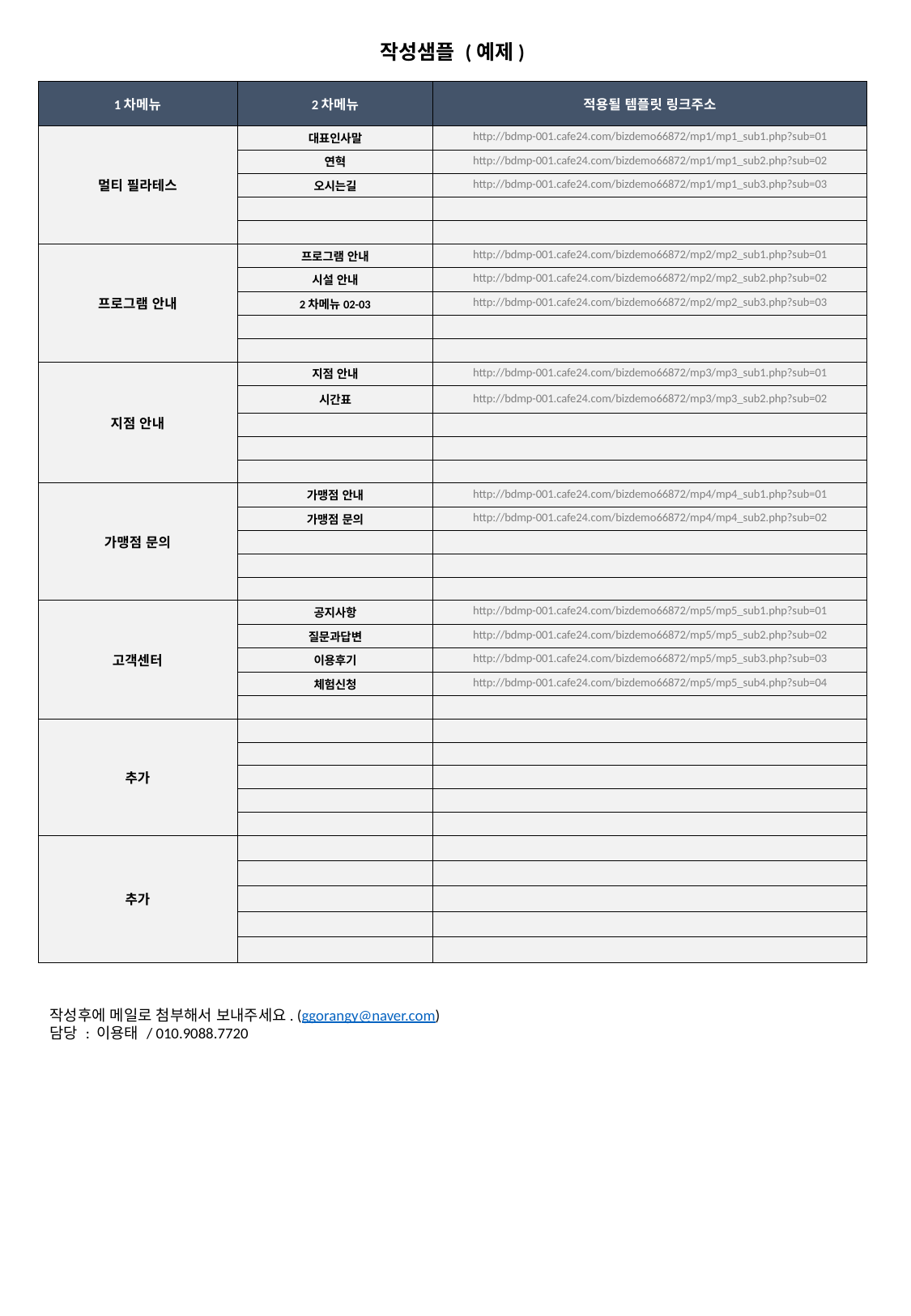

작성샘플 (예제)
| 1차메뉴 | 2차메뉴 | 적용될 템플릿 링크주소 |
| --- | --- | --- |
| 멀티 필라테스 | 대표인사말 | http://bdmp-001.cafe24.com/bizdemo66872/mp1/mp1\_sub1.php?sub=01 |
|  | 연혁 | http://bdmp-001.cafe24.com/bizdemo66872/mp1/mp1\_sub2.php?sub=02 |
|  | 오시는길 | http://bdmp-001.cafe24.com/bizdemo66872/mp1/mp1\_sub3.php?sub=03 |
|  |  |  |
|  |  |  |
| 프로그램 안내 | 프로그램 안내 | http://bdmp-001.cafe24.com/bizdemo66872/mp2/mp2\_sub1.php?sub=01 |
|  | 시설 안내 | http://bdmp-001.cafe24.com/bizdemo66872/mp2/mp2\_sub2.php?sub=02 |
|  | 2차메뉴02-03 | http://bdmp-001.cafe24.com/bizdemo66872/mp2/mp2\_sub3.php?sub=03 |
|  |  |  |
|  |  |  |
| 지점 안내 | 지점 안내 | http://bdmp-001.cafe24.com/bizdemo66872/mp3/mp3\_sub1.php?sub=01 |
|  | 시간표 | http://bdmp-001.cafe24.com/bizdemo66872/mp3/mp3\_sub2.php?sub=02 |
|  |  |  |
|  |  |  |
|  |  |  |
| 가맹점 문의 | 가맹점 안내 | http://bdmp-001.cafe24.com/bizdemo66872/mp4/mp4\_sub1.php?sub=01 |
|  | 가맹점 문의 | http://bdmp-001.cafe24.com/bizdemo66872/mp4/mp4\_sub2.php?sub=02 |
|  |  |  |
|  |  |  |
|  |  |  |
| 고객센터 | 공지사항 | http://bdmp-001.cafe24.com/bizdemo66872/mp5/mp5\_sub1.php?sub=01 |
|  | 질문과답변 | http://bdmp-001.cafe24.com/bizdemo66872/mp5/mp5\_sub2.php?sub=02 |
|  | 이용후기 | http://bdmp-001.cafe24.com/bizdemo66872/mp5/mp5\_sub3.php?sub=03 |
|  | 체험신청 | http://bdmp-001.cafe24.com/bizdemo66872/mp5/mp5\_sub4.php?sub=04 |
|  |  |  |
| 추가 |  |  |
|  |  |  |
|  |  |  |
|  |  |  |
|  |  |  |
| 추가 |  |  |
|  |  |  |
|  |  |  |
|  |  |  |
|  |  |  |
작성후에 메일로 첨부해서 보내주세요. (ggorangy@naver.com)
담당 : 이용태 / 010.9088.7720